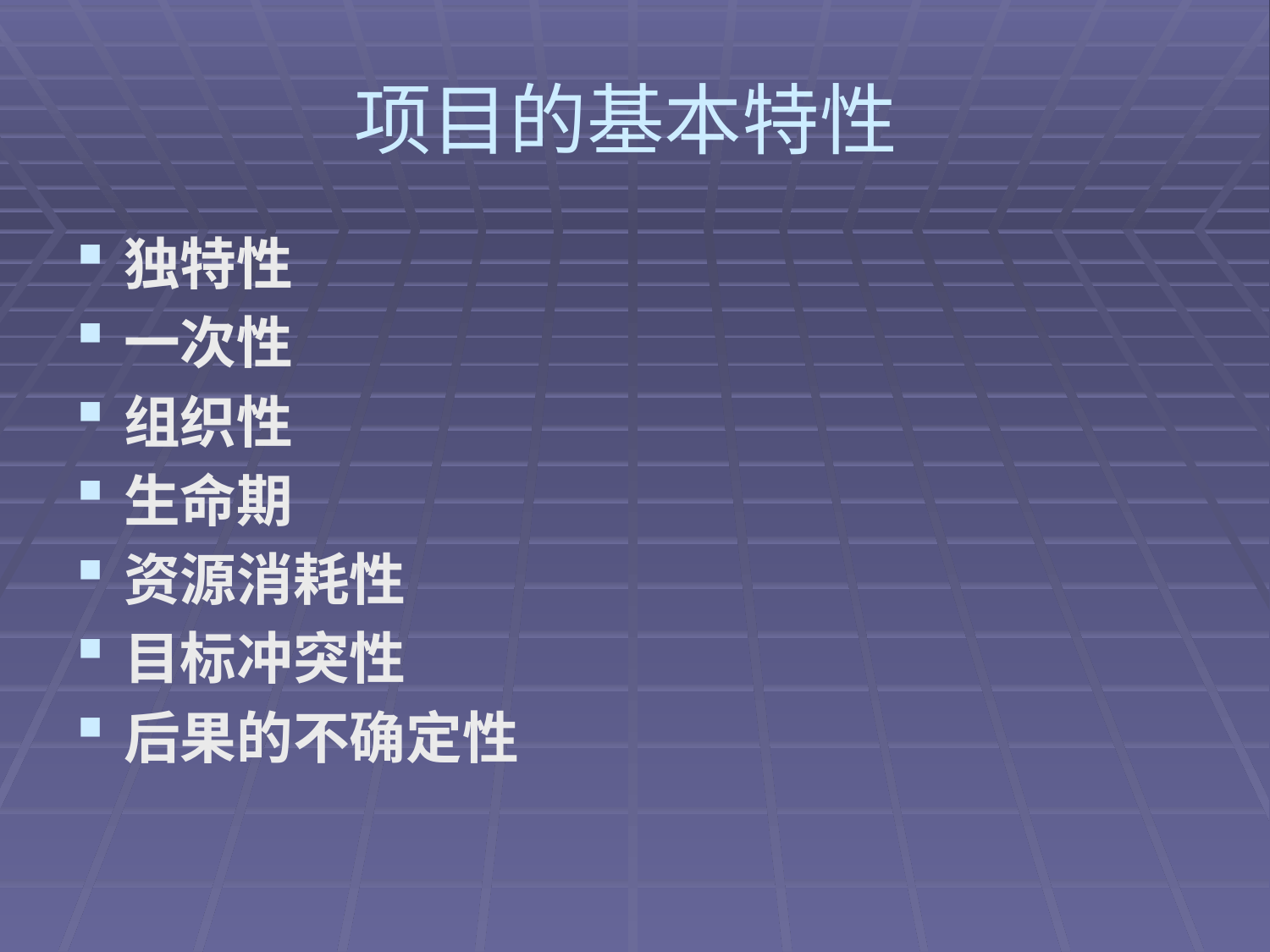

# 项目的基本特性
独特性
一次性
组织性
生命期
资源消耗性
目标冲突性
后果的不确定性